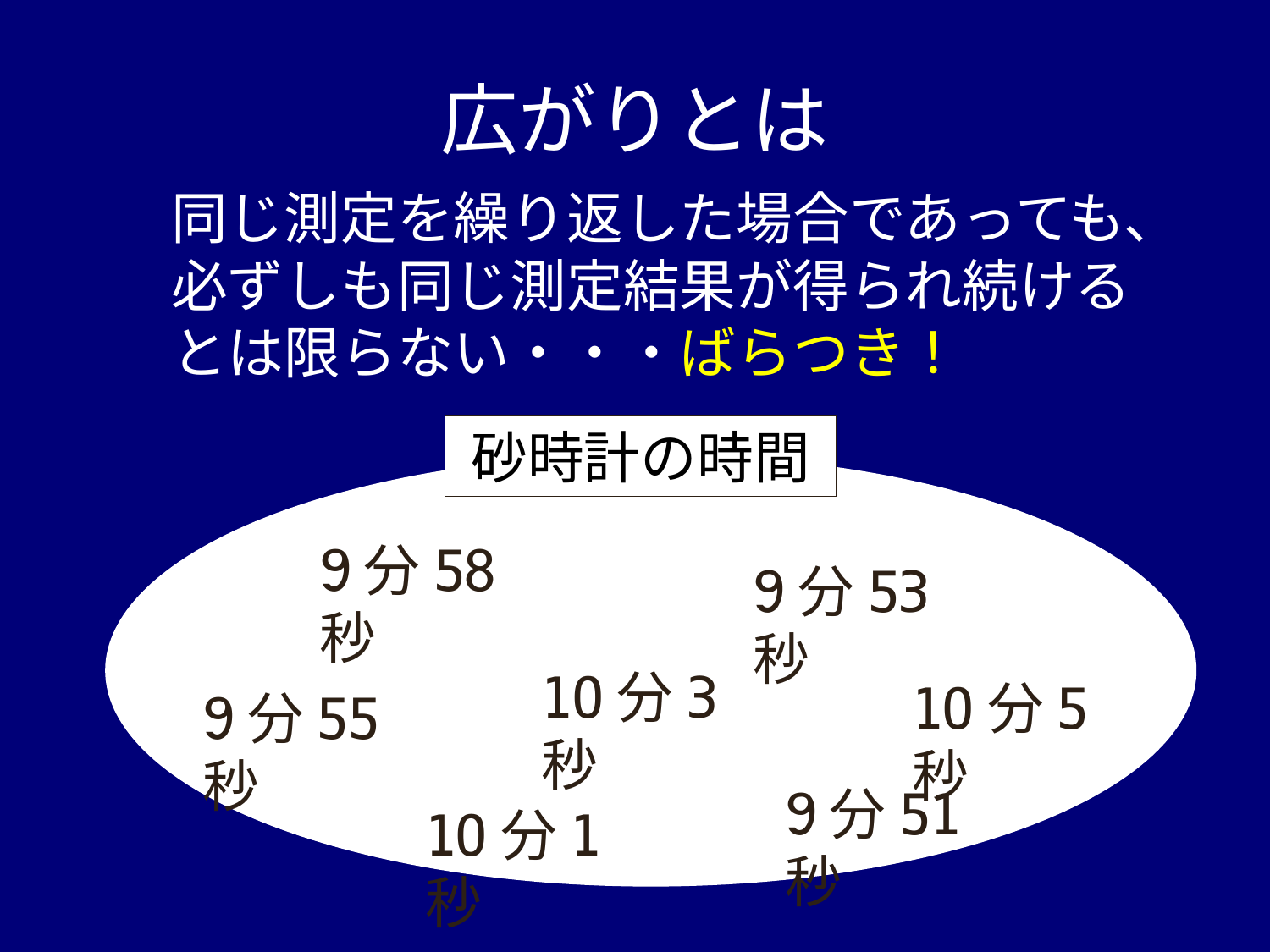

広がりとは
同じ測定を繰り返した場合であっても、必ずしも同じ測定結果が得られ続けるとは限らない・・・ばらつき！
砂時計の時間

9分58秒
9分53秒
10分3秒
10分5秒
9分55秒
9分51秒
10分1秒